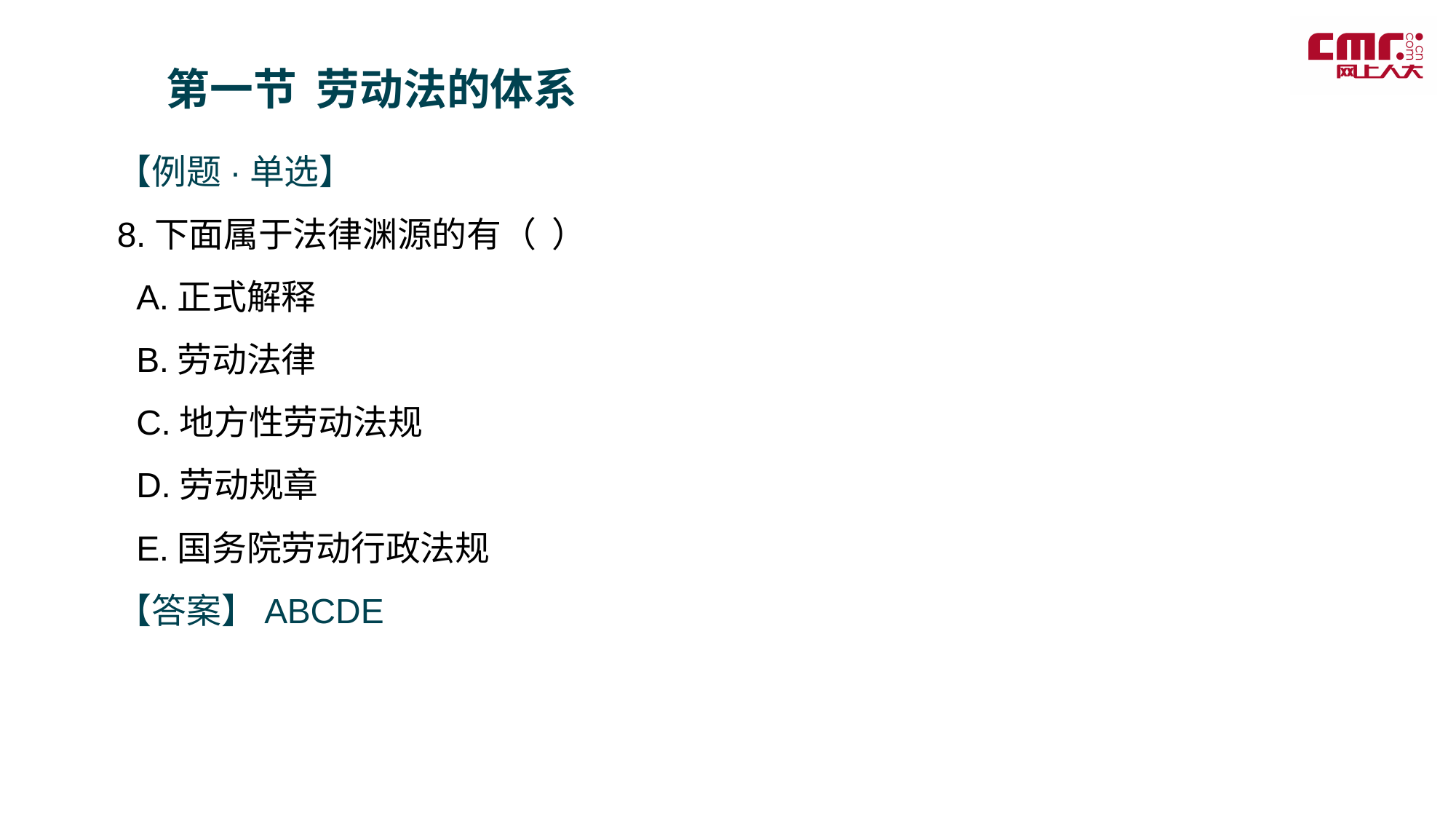

第一节  劳动法的体系
【例题·单选】
8.下面属于法律渊源的有（  ）
  A.正式解释
  B.劳动法律
  C.地方性劳动法规
  D.劳动规章
  E.国务院劳动行政法规
【答案】ABCDE